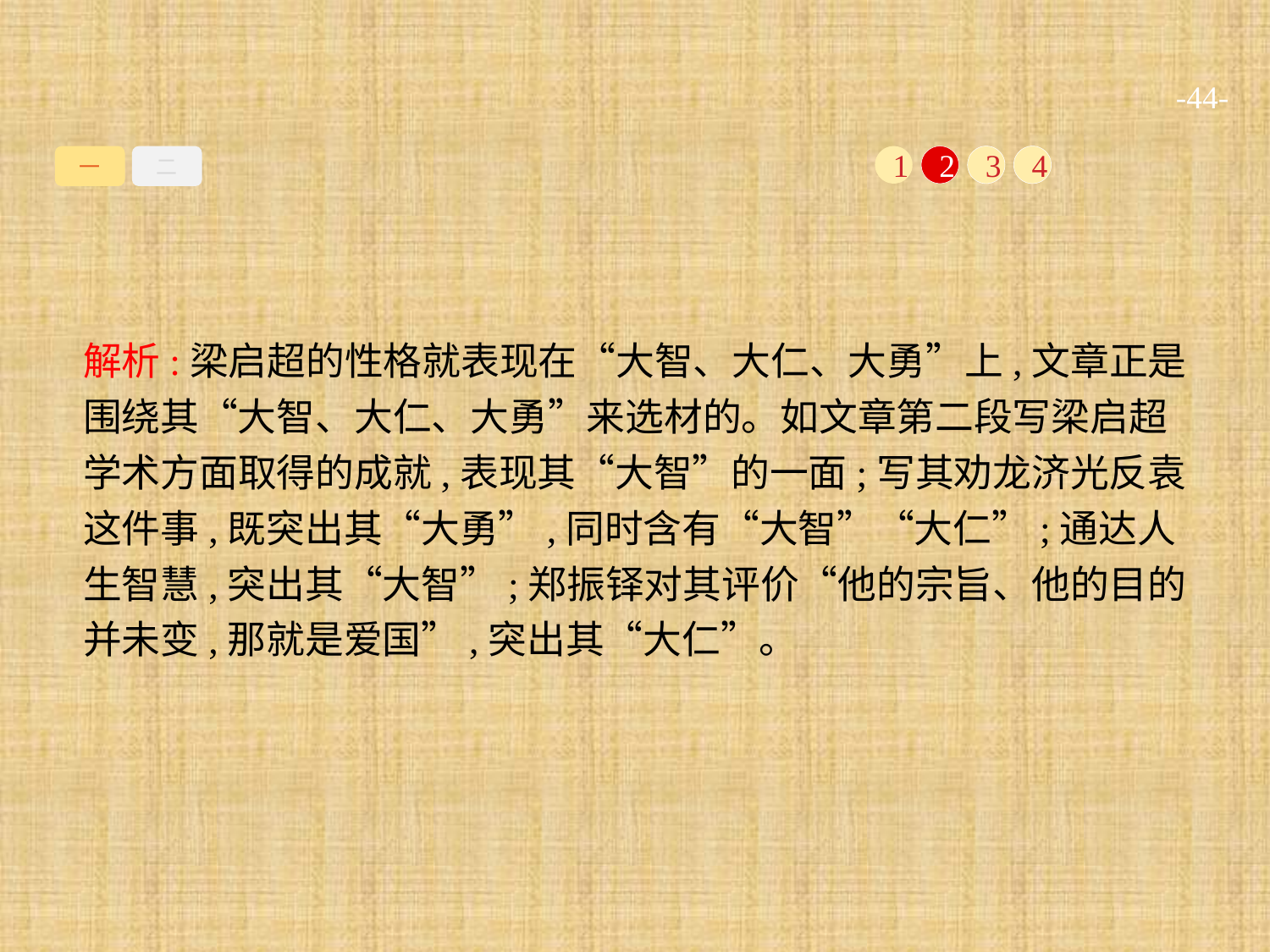

-44-
一
二
1
2
3
4
解析:梁启超的性格就表现在“大智、大仁、大勇”上,文章正是围绕其“大智、大仁、大勇”来选材的。如文章第二段写梁启超学术方面取得的成就,表现其“大智”的一面;写其劝龙济光反袁这件事,既突出其“大勇”,同时含有“大智”“大仁”;通达人生智慧,突出其“大智”;郑振铎对其评价“他的宗旨、他的目的并未变,那就是爱国”,突出其“大仁”。